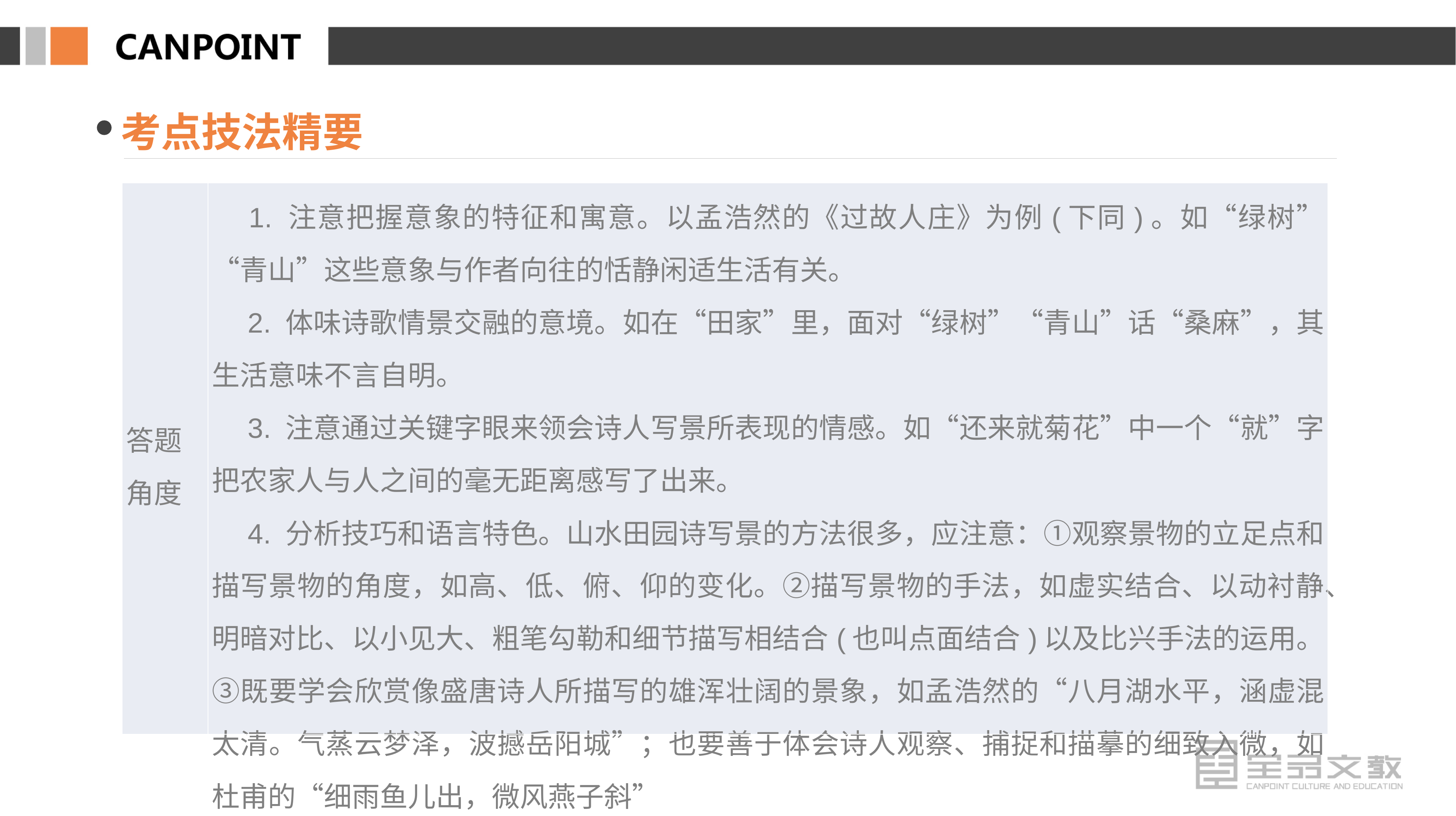

考点技法精要

| 答题 角度 | 1. 注意把握意象的特征和寓意。以孟浩然的《过故人庄》为例(下同)。如“绿树”“青山”这些意象与作者向往的恬静闲适生活有关。 　2. 体味诗歌情景交融的意境。如在“田家”里，面对“绿树”“青山”话“桑麻”，其生活意味不言自明。 　3. 注意通过关键字眼来领会诗人写景所表现的情感。如“还来就菊花”中一个“就”字把农家人与人之间的毫无距离感写了出来。 　4. 分析技巧和语言特色。山水田园诗写景的方法很多，应注意：①观察景物的立足点和描写景物的角度，如高、低、俯、仰的变化。②描写景物的手法，如虚实结合、以动衬静、明暗对比、以小见大、粗笔勾勒和细节描写相结合(也叫点面结合)以及比兴手法的运用。③既要学会欣赏像盛唐诗人所描写的雄浑壮阔的景象，如孟浩然的“八月湖水平，涵虚混太清。气蒸云梦泽，波撼岳阳城”；也要善于体会诗人观察、捕捉和描摹的细致入微，如杜甫的“细雨鱼儿出，微风燕子斜” |
| --- | --- |